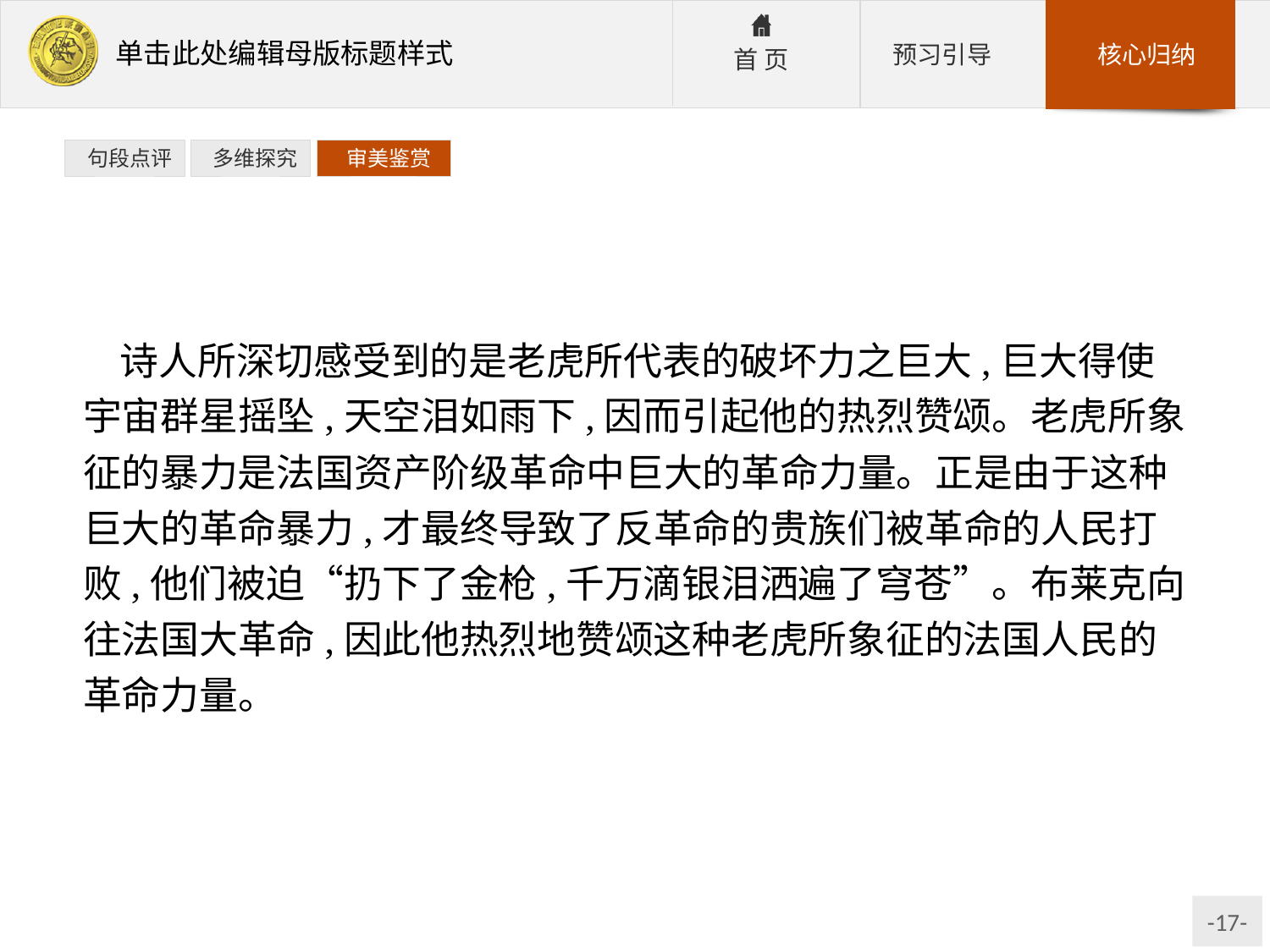

句段点评
 多维探究
 审美鉴赏
诗人所深切感受到的是老虎所代表的破坏力之巨大,巨大得使宇宙群星摇坠,天空泪如雨下,因而引起他的热烈赞颂。老虎所象征的暴力是法国资产阶级革命中巨大的革命力量。正是由于这种巨大的革命暴力,才最终导致了反革命的贵族们被革命的人民打败,他们被迫“扔下了金枪,千万滴银泪洒遍了穹苍”。布莱克向往法国大革命,因此他热烈地赞颂这种老虎所象征的法国人民的革命力量。